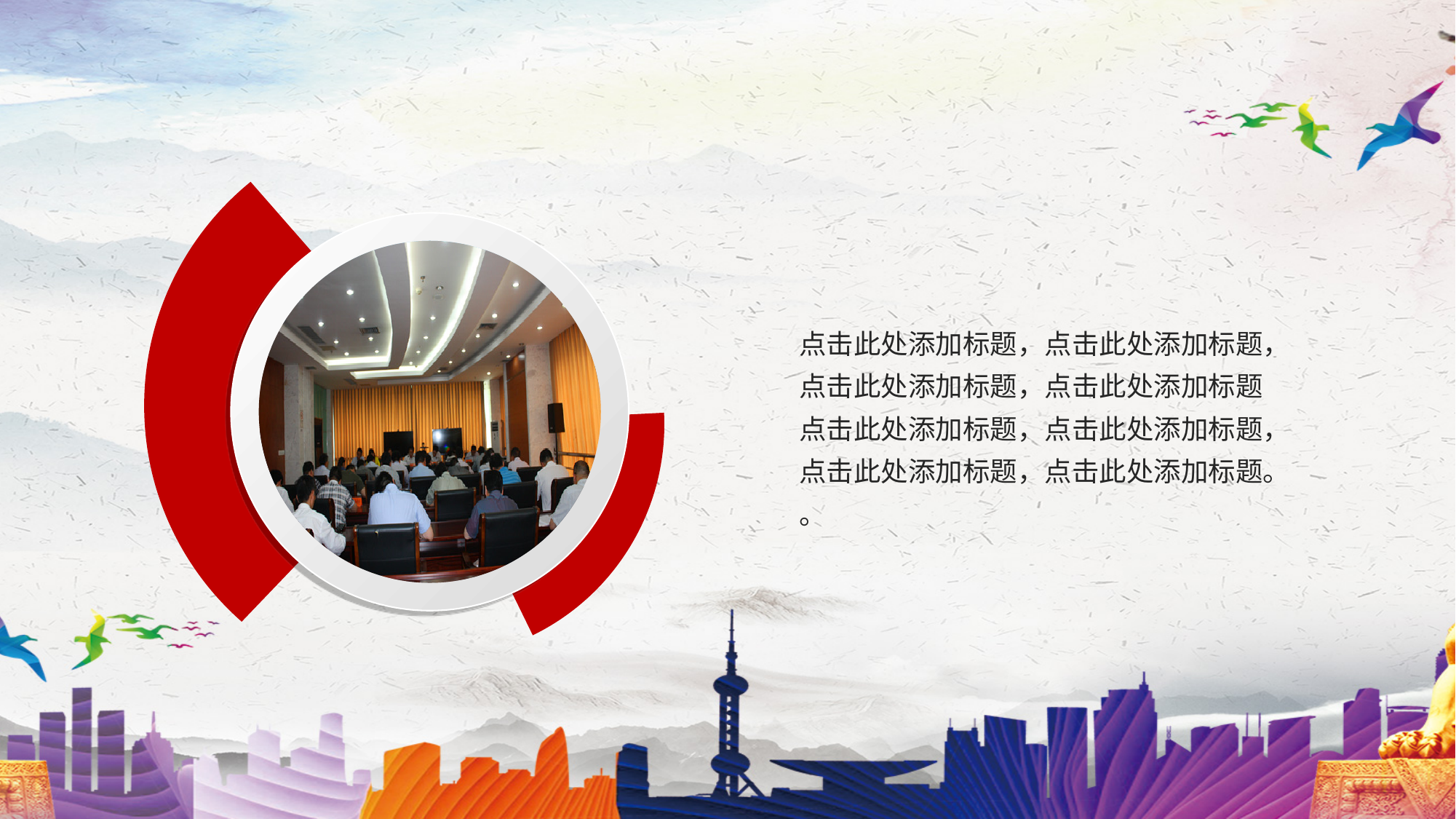

点击此处添加标题，点击此处添加标题，
点击此处添加标题，点击此处添加标题
点击此处添加标题，点击此处添加标题，
点击此处添加标题，点击此处添加标题。
。